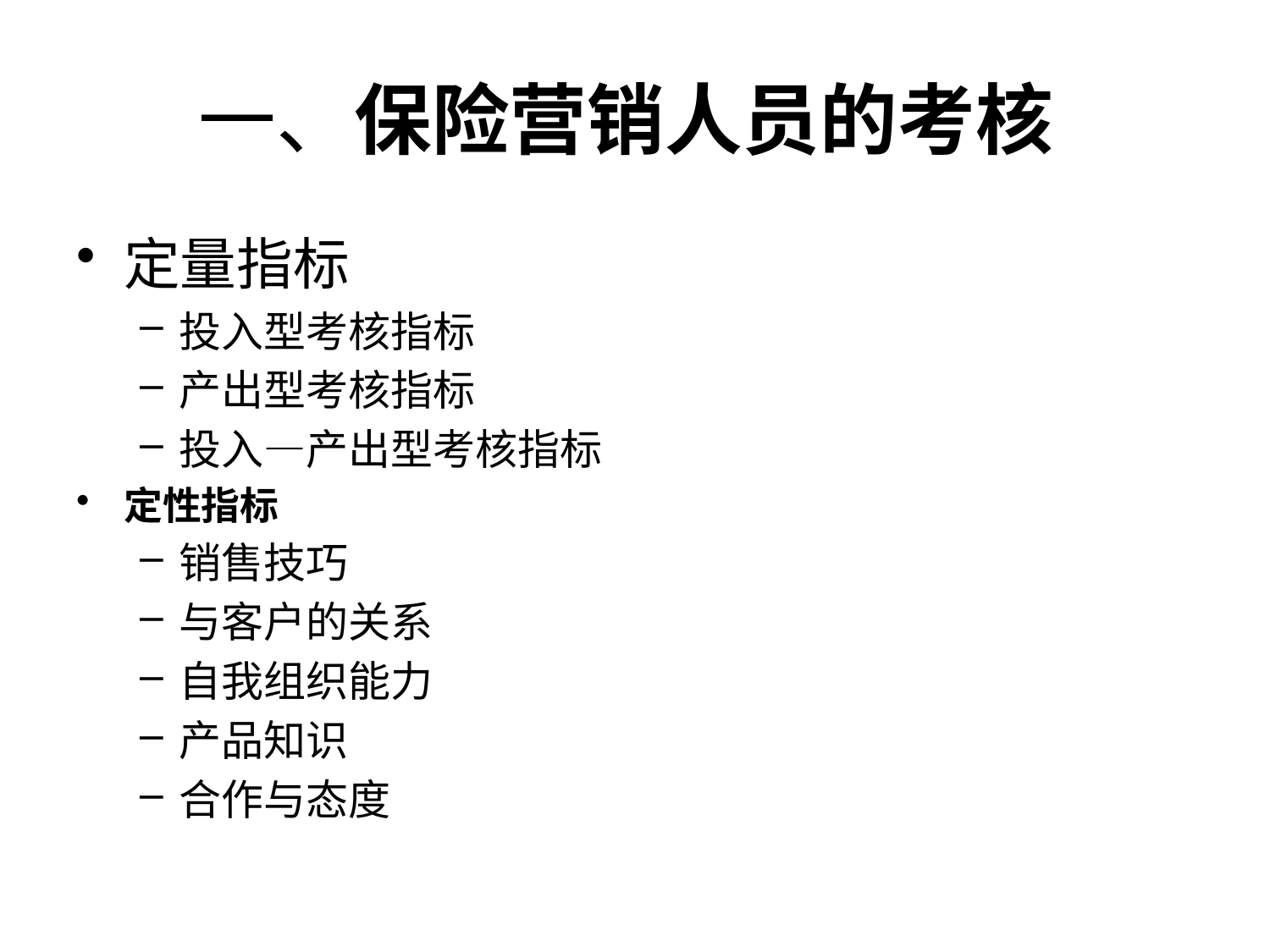

# 一、保险营销人员的考核
定量指标
投入型考核指标
产出型考核指标
投入—产出型考核指标
定性指标
销售技巧
与客户的关系
自我组织能力
产品知识
合作与态度